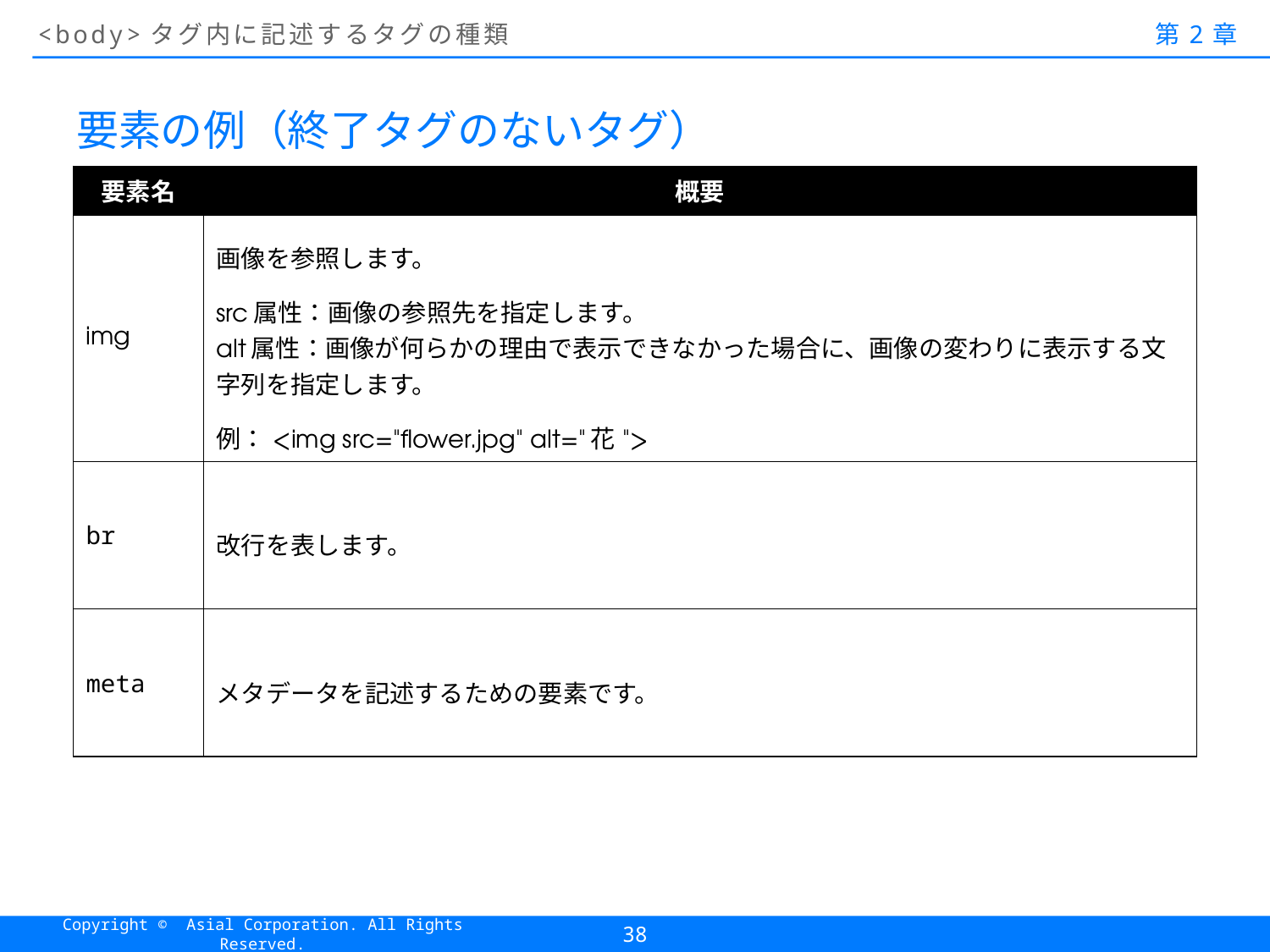

# <body>タグ内に記述するタグの種類
第2章
要素の例（終了タグのないタグ）
| 要素名 | 概要 |
| --- | --- |
| img | 画像を参照します。 src属性：画像の参照先を指定します。 alt属性：画像が何らかの理由で表示できなかった場合に、画像の変わりに表示する文字列を指定します。 例：<img src="flower.jpg" alt="花"> |
| br | 改行を表します。 |
| meta | メタデータを記述するための要素です。 |
38